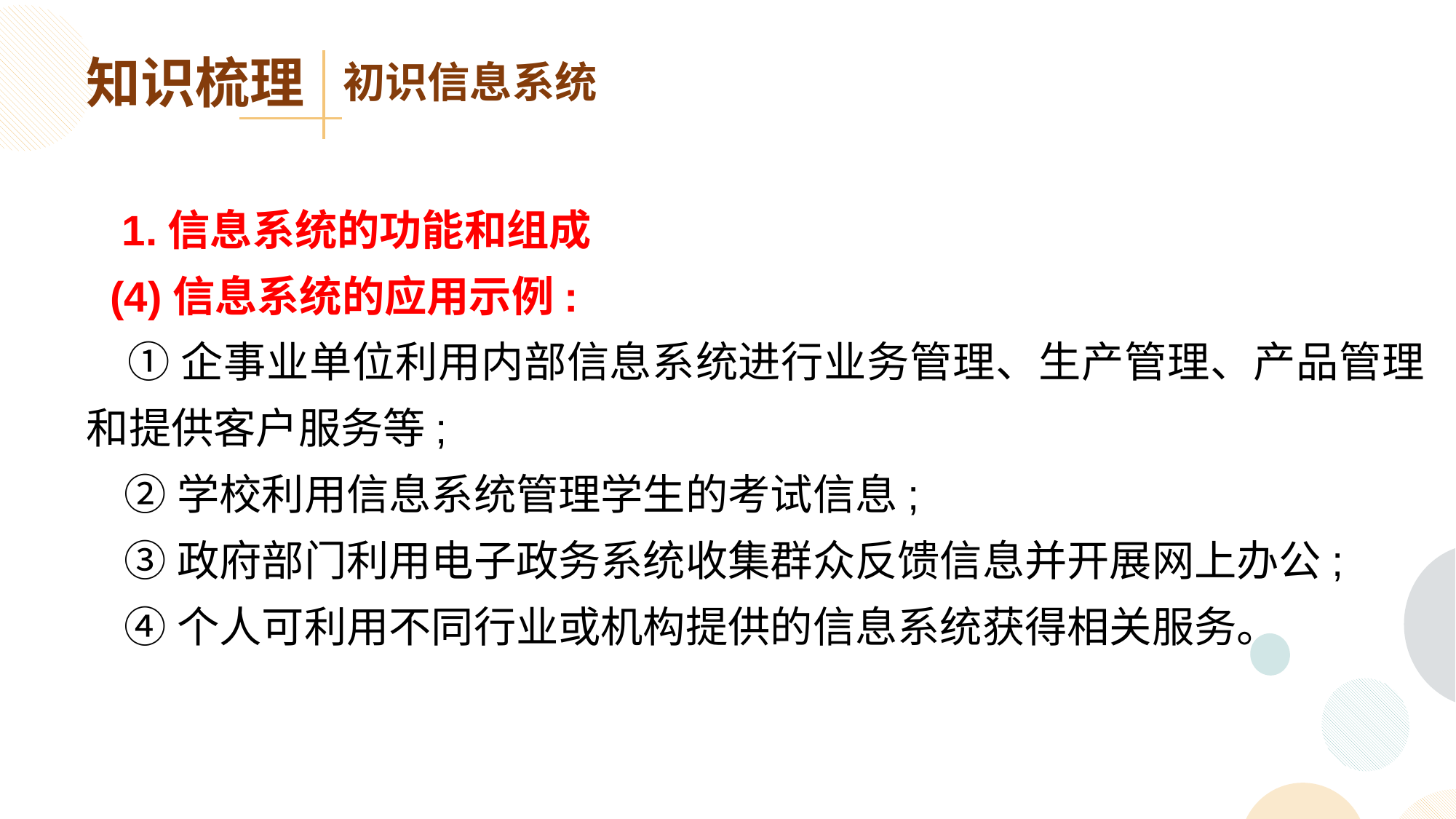

知识梳理
初识信息系统
   1.信息系统的功能和组成
  (4)信息系统的应用示例:
    ①企事业单位利用内部信息系统进行业务管理、生产管理、产品管理和提供客户服务等;
    ②学校利用信息系统管理学生的考试信息;
    ③政府部门利用电子政务系统收集群众反馈信息并开展网上办公;
    ④个人可利用不同行业或机构提供的信息系统获得相关服务。